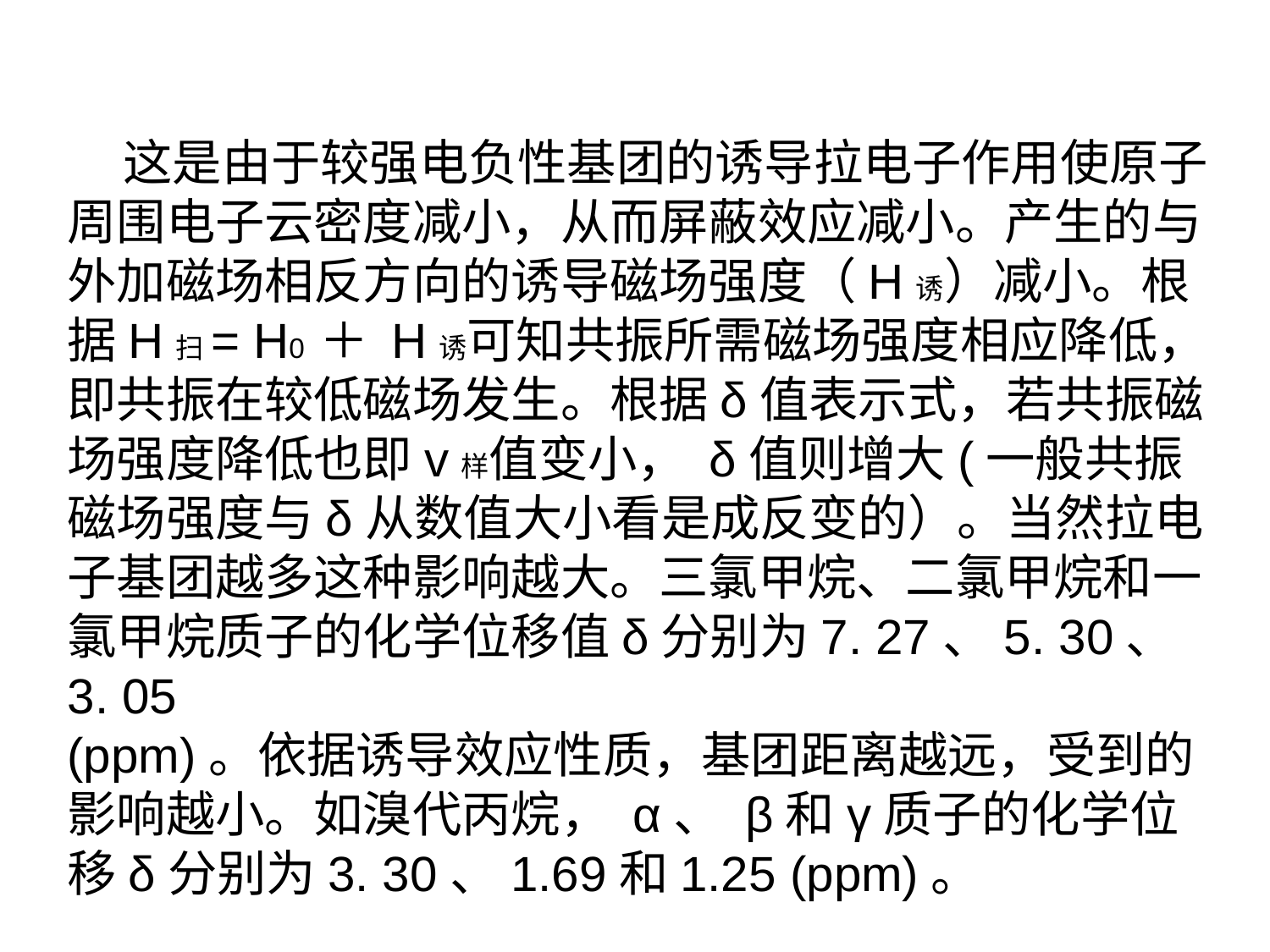

这是由于较强电负性基团的诱导拉电子作用使原子周围电子云密度减小，从而屏蔽效应减小。产生的与外加磁场相反方向的诱导磁场强度（H诱）减小。根据H扫= H0 ＋ H诱可知共振所需磁场强度相应降低，即共振在较低磁场发生。根据δ值表示式，若共振磁场强度降低也即v样值变小， δ值则增大(一般共振磁场强度与δ从数值大小看是成反变的）。当然拉电子基团越多这种影响越大。三氯甲烷、二氯甲烷和一氯甲烷质子的化学位移值δ分别为7. 27、5. 30、3. 05
(ppm)。依据诱导效应性质，基团距离越远，受到的影响越小。如溴代丙烷， α、 β和γ质子的化学位移δ分别为3. 30、1.69和1.25 (ppm)。